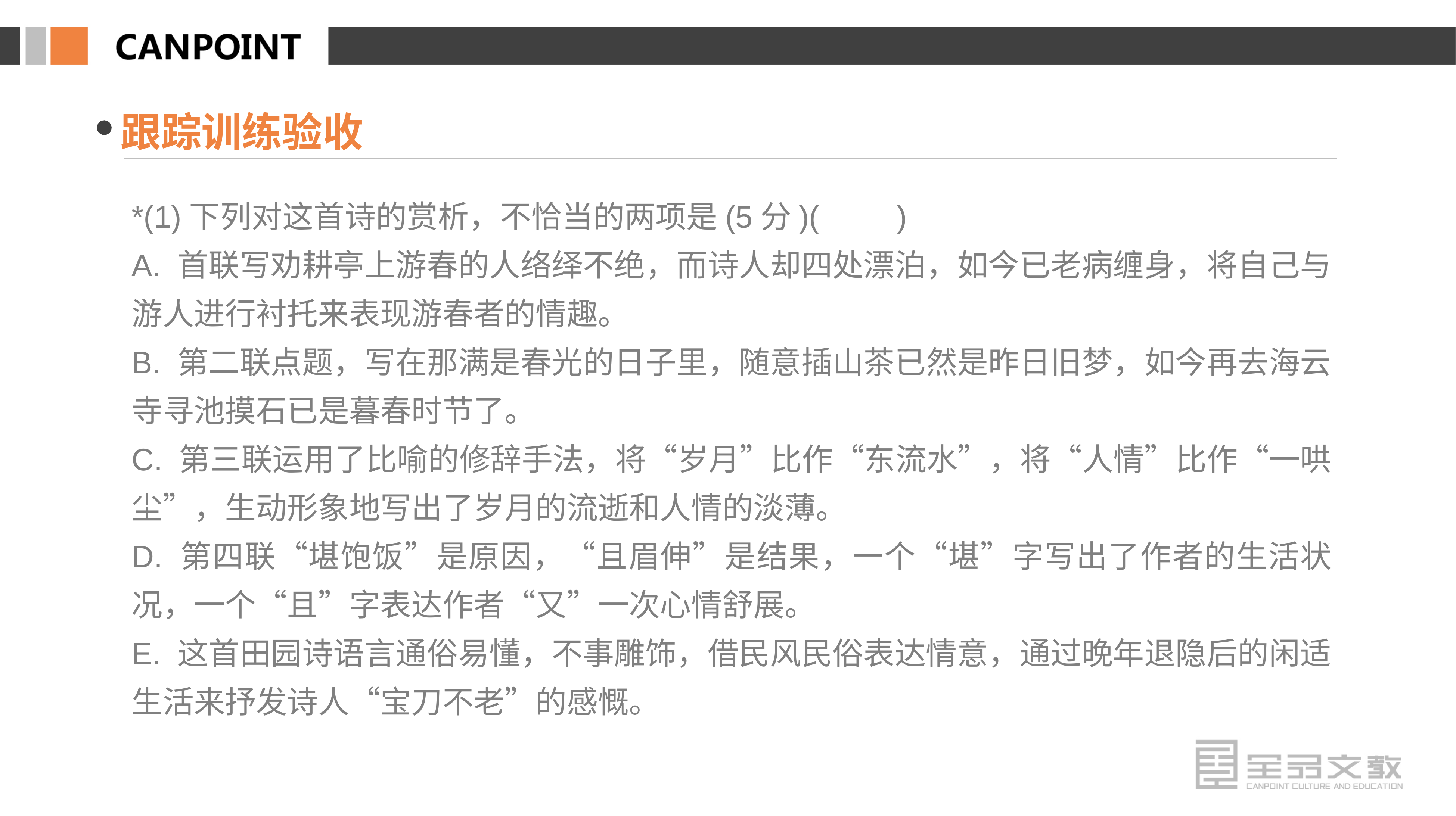

跟踪训练验收

*(1)下列对这首诗的赏析，不恰当的两项是(5分)(　　)
A. 首联写劝耕亭上游春的人络绎不绝，而诗人却四处漂泊，如今已老病缠身，将自己与游人进行衬托来表现游春者的情趣。
B. 第二联点题，写在那满是春光的日子里，随意插山茶已然是昨日旧梦，如今再去海云寺寻池摸石已是暮春时节了。
C. 第三联运用了比喻的修辞手法，将“岁月”比作“东流水”，将“人情”比作“一哄尘”，生动形象地写出了岁月的流逝和人情的淡薄。
D. 第四联“堪饱饭”是原因，“且眉伸”是结果，一个“堪”字写出了作者的生活状况，一个“且”字表达作者“又”一次心情舒展。
E. 这首田园诗语言通俗易懂，不事雕饰，借民风民俗表达情意，通过晚年退隐后的闲适生活来抒发诗人“宝刀不老”的感慨。